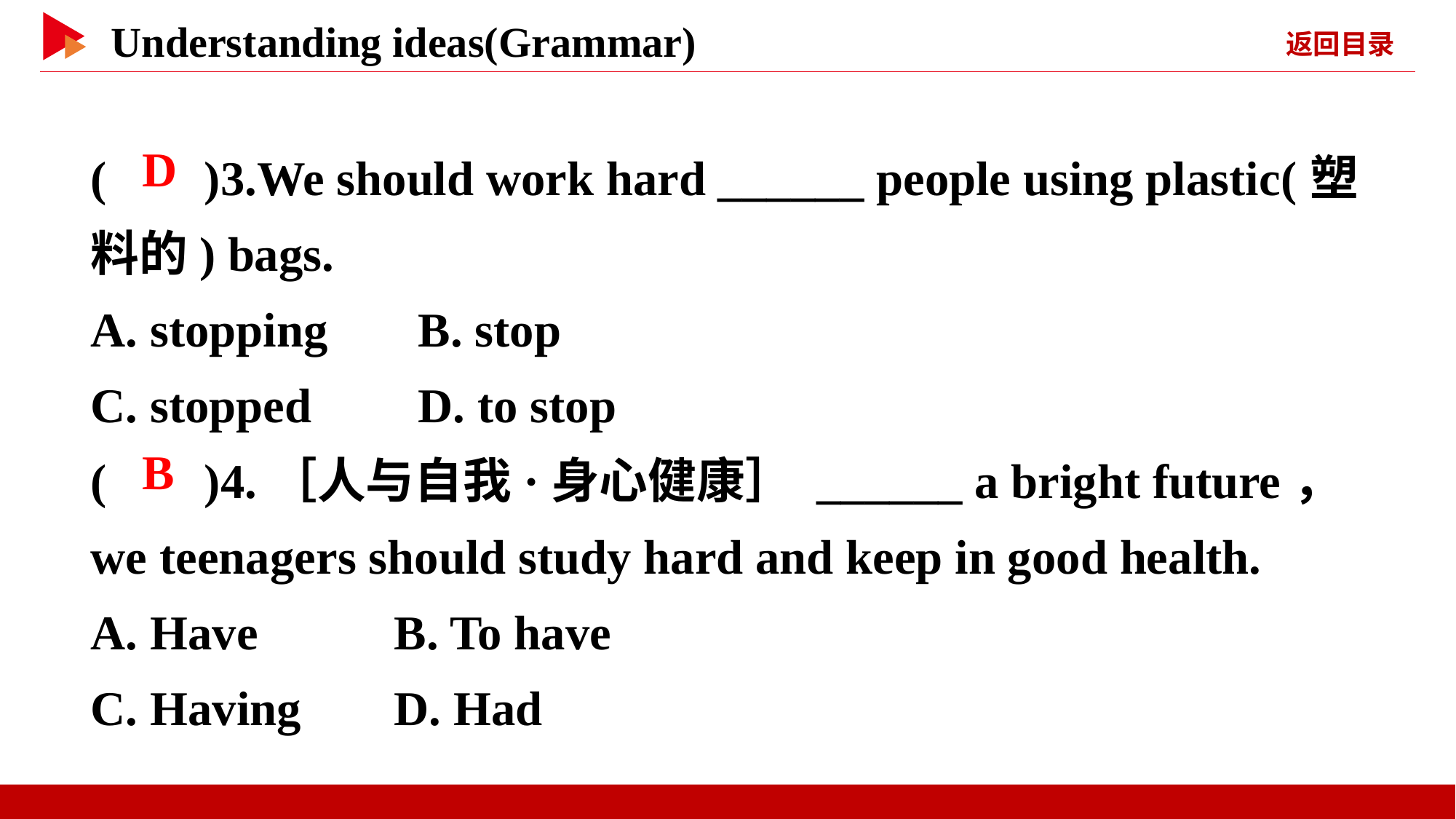

(        )3.We should work hard ______ people using plastic(塑料的) bags.
A. stopping	B. stop
C. stopped	D. to stop
(        )4.［人与自我·身心健康］ ______ a bright future， we teenagers should study hard and keep in good health.
A. Have	       B. To have
C. Having	       D. Had
   D
   B